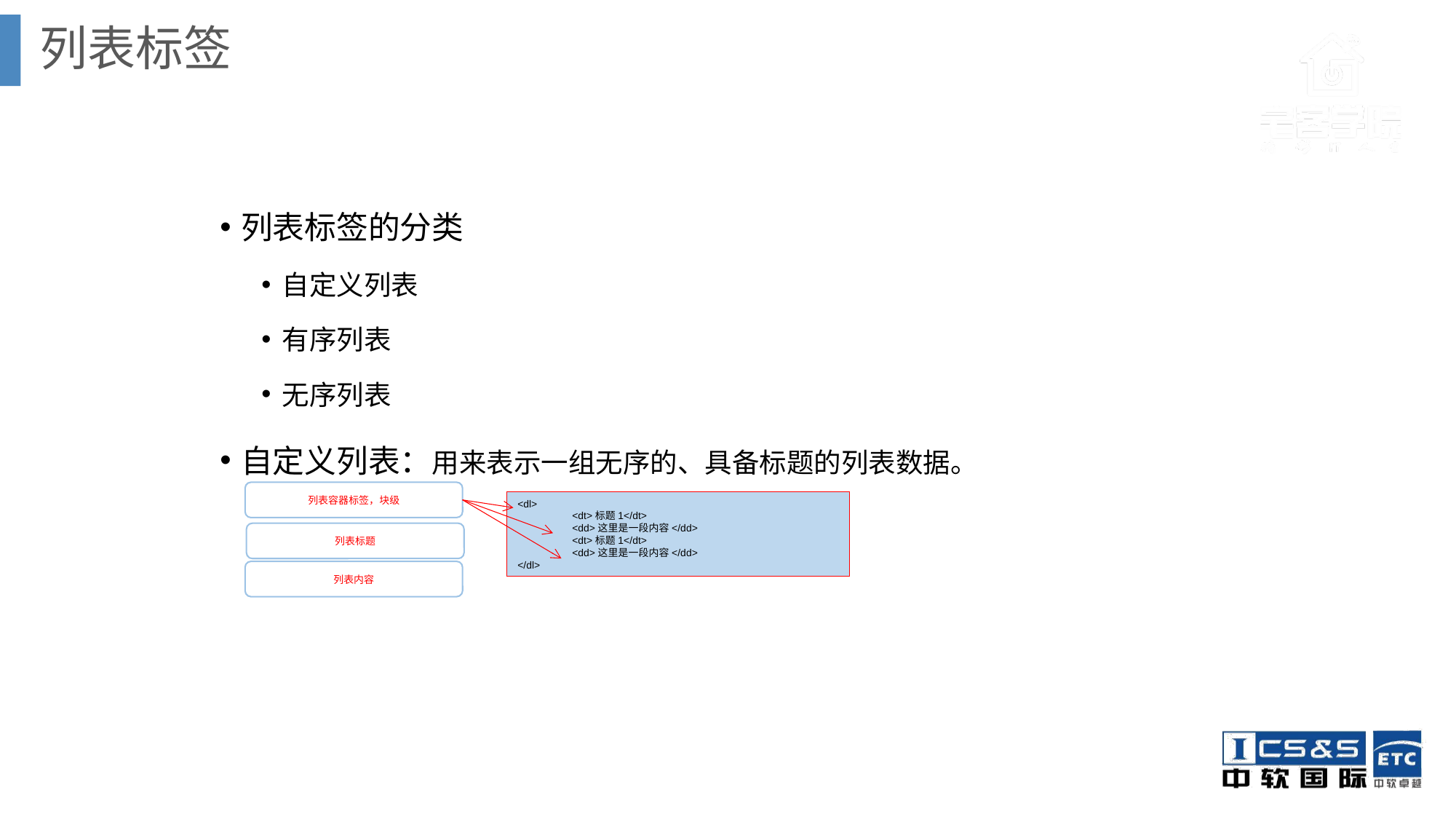

列表标签
列表标签的分类
自定义列表
有序列表
无序列表
自定义列表：用来表示一组无序的、具备标题的列表数据。

列表容器标签，块级
<dl>
<dt>标题1</dt>
<dd>这里是一段内容</dd>
<dt>标题1</dt>
<dd>这里是一段内容</dd>
</dl>
列表标题
列表内容